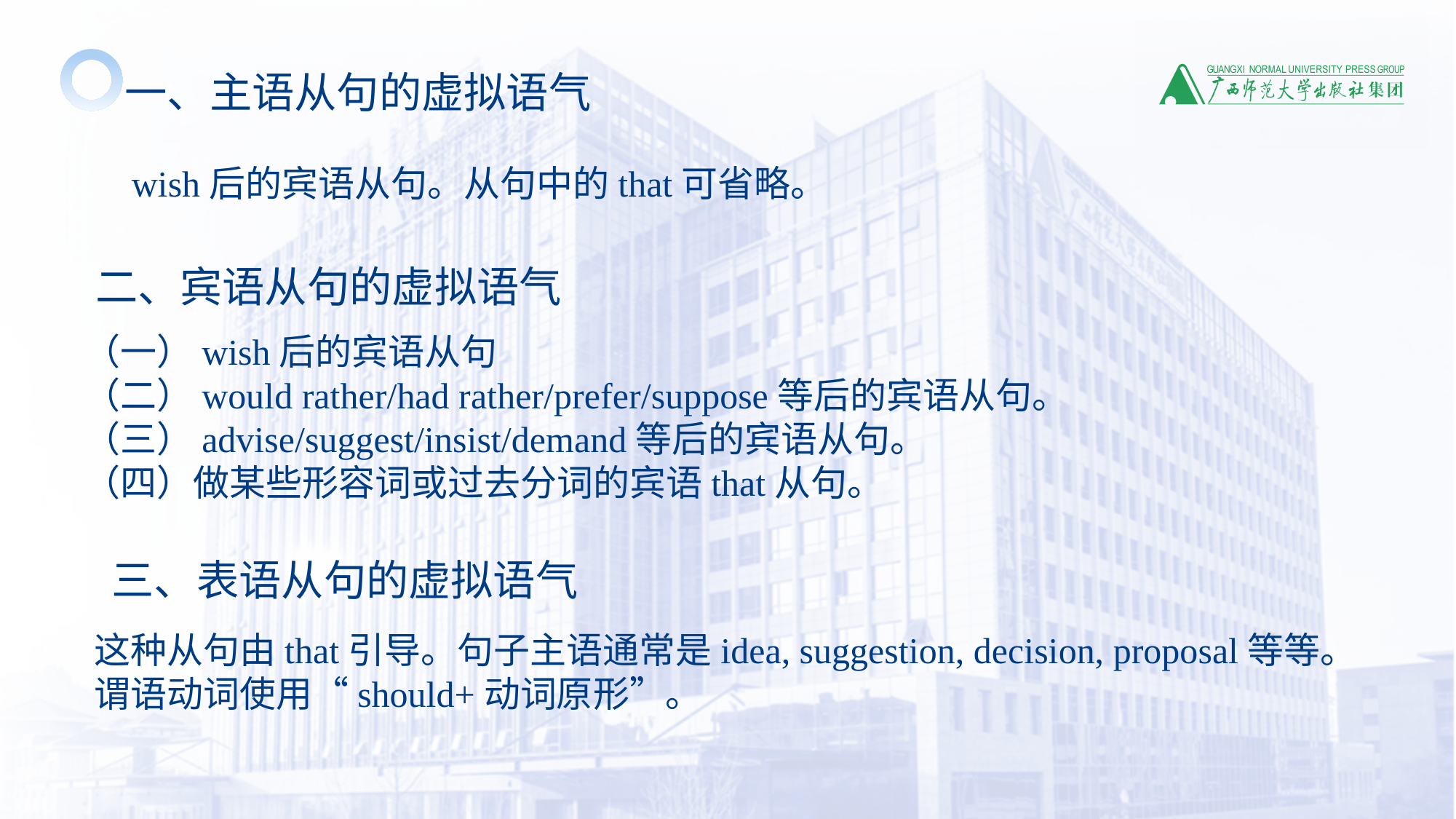

一、主语从句的虚拟语气

wish后的宾语从句。从句中的that可省略。

二、宾语从句的虚拟语气
 （一）wish后的宾语从句
 （二）would rather/had rather/prefer/suppose等后的宾语从句。
 （三）advise/suggest/insist/demand等后的宾语从句。
 （四）做某些形容词或过去分词的宾语that从句。
三、表语从句的虚拟语气
这种从句由that引导。句子主语通常是idea, suggestion, decision, proposal等等。
谓语动词使用“should+动词原形”。